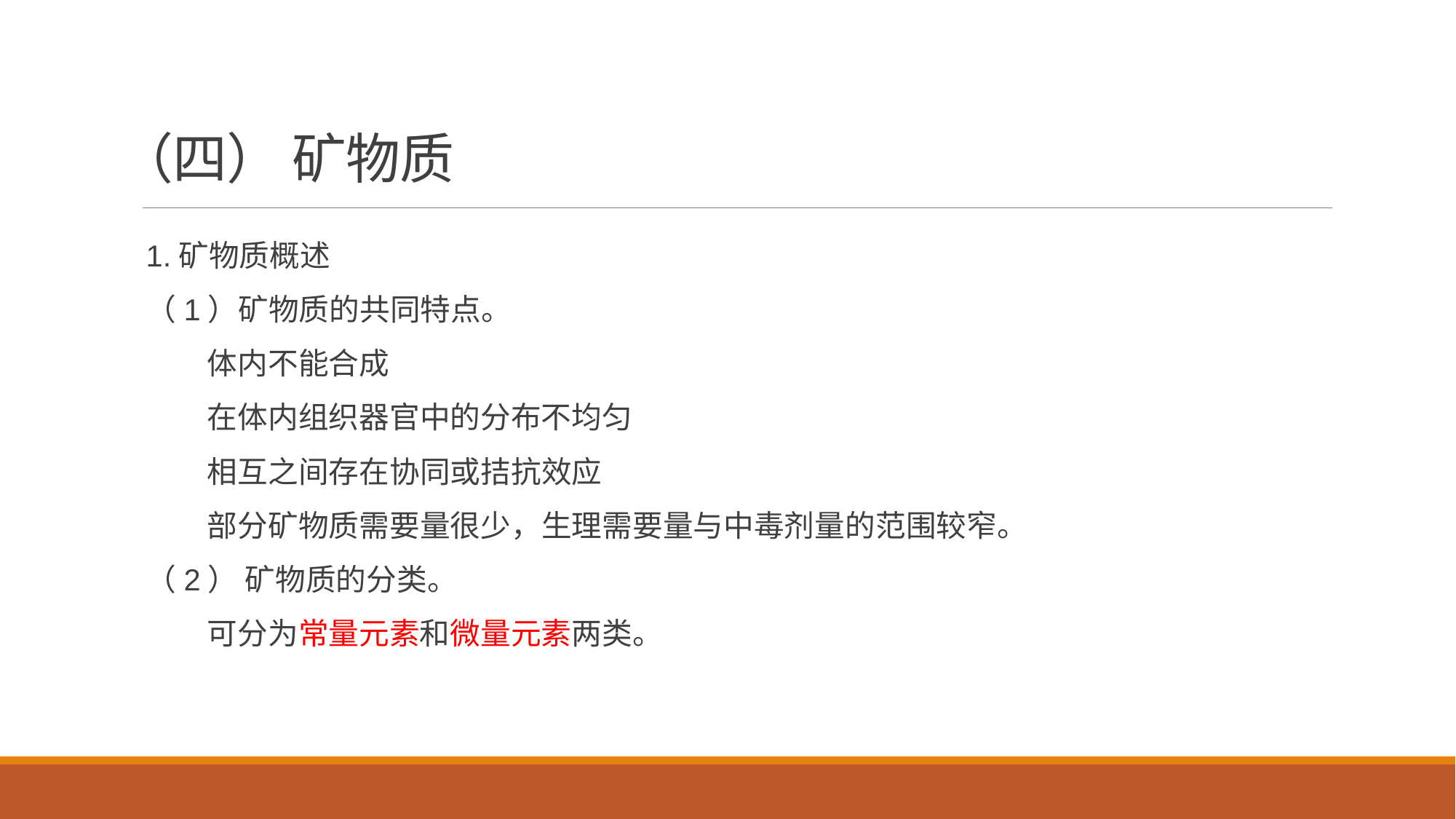

# （四） 矿物质

1.矿物质概述
（1）矿物质的共同特点。
        体内不能合成
        在体内组织器官中的分布不均匀
        相互之间存在协同或拮抗效应
        部分矿物质需要量很少，生理需要量与中毒剂量的范围较窄。
（2） 矿物质的分类。
        可分为常量元素和微量元素两类。